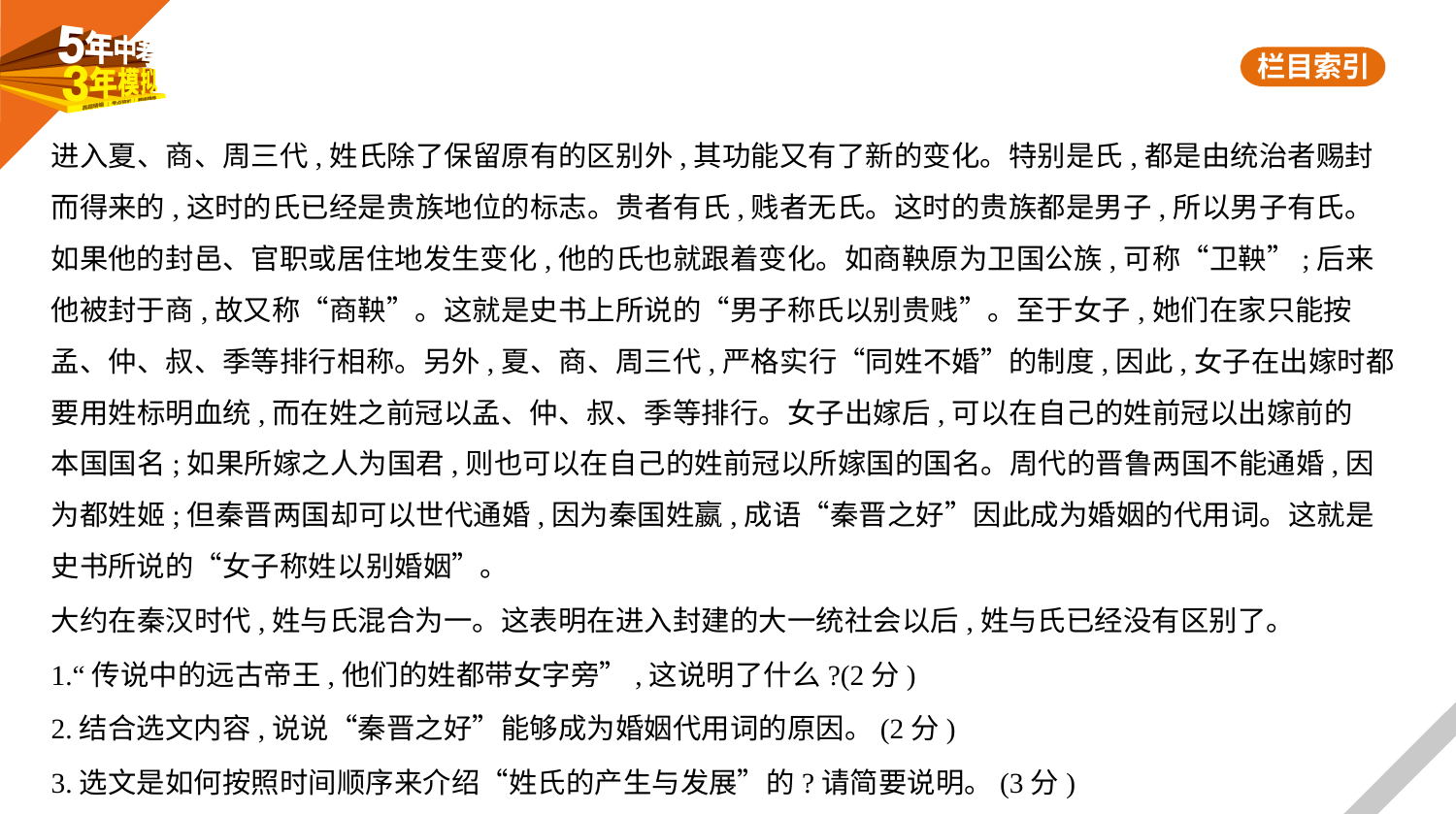

进入夏、商、周三代,姓氏除了保留原有的区别外,其功能又有了新的变化。特别是氏,都是由统治者赐封
而得来的,这时的氏已经是贵族地位的标志。贵者有氏,贱者无氏。这时的贵族都是男子,所以男子有氏。
如果他的封邑、官职或居住地发生变化,他的氏也就跟着变化。如商鞅原为卫国公族,可称“卫鞅”;后来
他被封于商,故又称“商鞅”。这就是史书上所说的“男子称氏以别贵贱”。至于女子,她们在家只能按
孟、仲、叔、季等排行相称。另外,夏、商、周三代,严格实行“同姓不婚”的制度,因此,女子在出嫁时都
要用姓标明血统,而在姓之前冠以孟、仲、叔、季等排行。女子出嫁后,可以在自己的姓前冠以出嫁前的
本国国名;如果所嫁之人为国君,则也可以在自己的姓前冠以所嫁国的国名。周代的晋鲁两国不能通婚,因
为都姓姬;但秦晋两国却可以世代通婚,因为秦国姓嬴,成语“秦晋之好”因此成为婚姻的代用词。这就是
史书所说的“女子称姓以别婚姻”。
大约在秦汉时代,姓与氏混合为一。这表明在进入封建的大一统社会以后,姓与氏已经没有区别了。
1.“传说中的远古帝王,他们的姓都带女字旁”,这说明了什么?(2分)
2.结合选文内容,说说“秦晋之好”能够成为婚姻代用词的原因。(2分)
3.选文是如何按照时间顺序来介绍“姓氏的产生与发展”的?请简要说明。(3分)